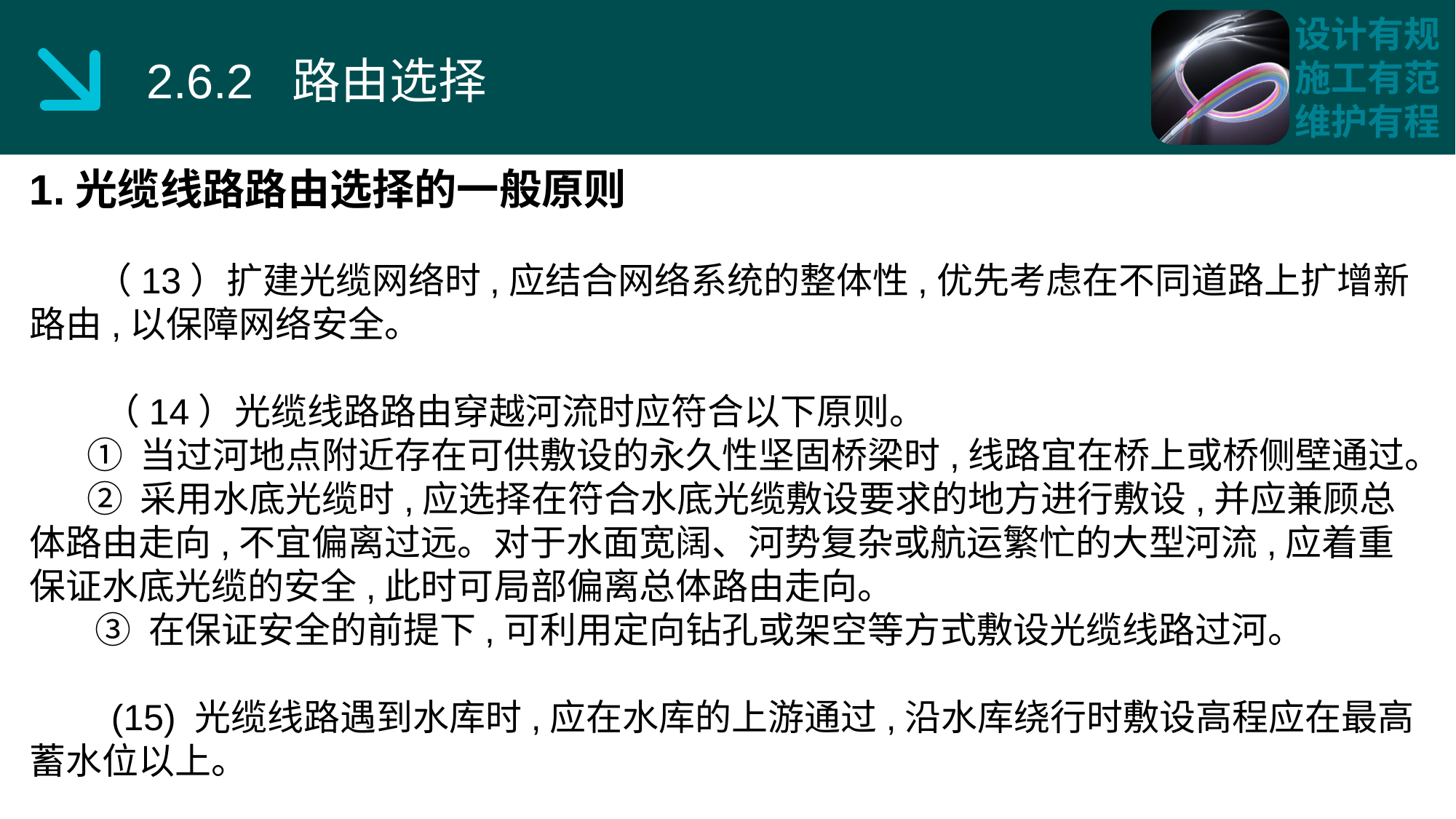

2.6.2  路由选择

1.光缆线路路由选择的一般原则

       （13）扩建光缆网络时,应结合网络系统的整体性,优先考虑在不同道路上扩增新路由,以保障网络安全。

        （14）光缆线路路由穿越河流时应符合以下原则。
       ① 当过河地点附近存在可供敷设的永久性坚固桥梁时,线路宜在桥上或桥侧壁通过。
       ② 采用水底光缆时,应选择在符合水底光缆敷设要求的地方进行敷设,并应兼顾总体路由走向,不宜偏离过远。对于水面宽阔、河势复杂或航运繁忙的大型河流,应着重保证水底光缆的安全,此时可局部偏离总体路由走向。
        ③ 在保证安全的前提下,可利用定向钻孔或架空等方式敷设光缆线路过河。

        (15) 光缆线路遇到水库时,应在水库的上游通过,沿水库绕行时敷设高程应在最高蓄水位以上。